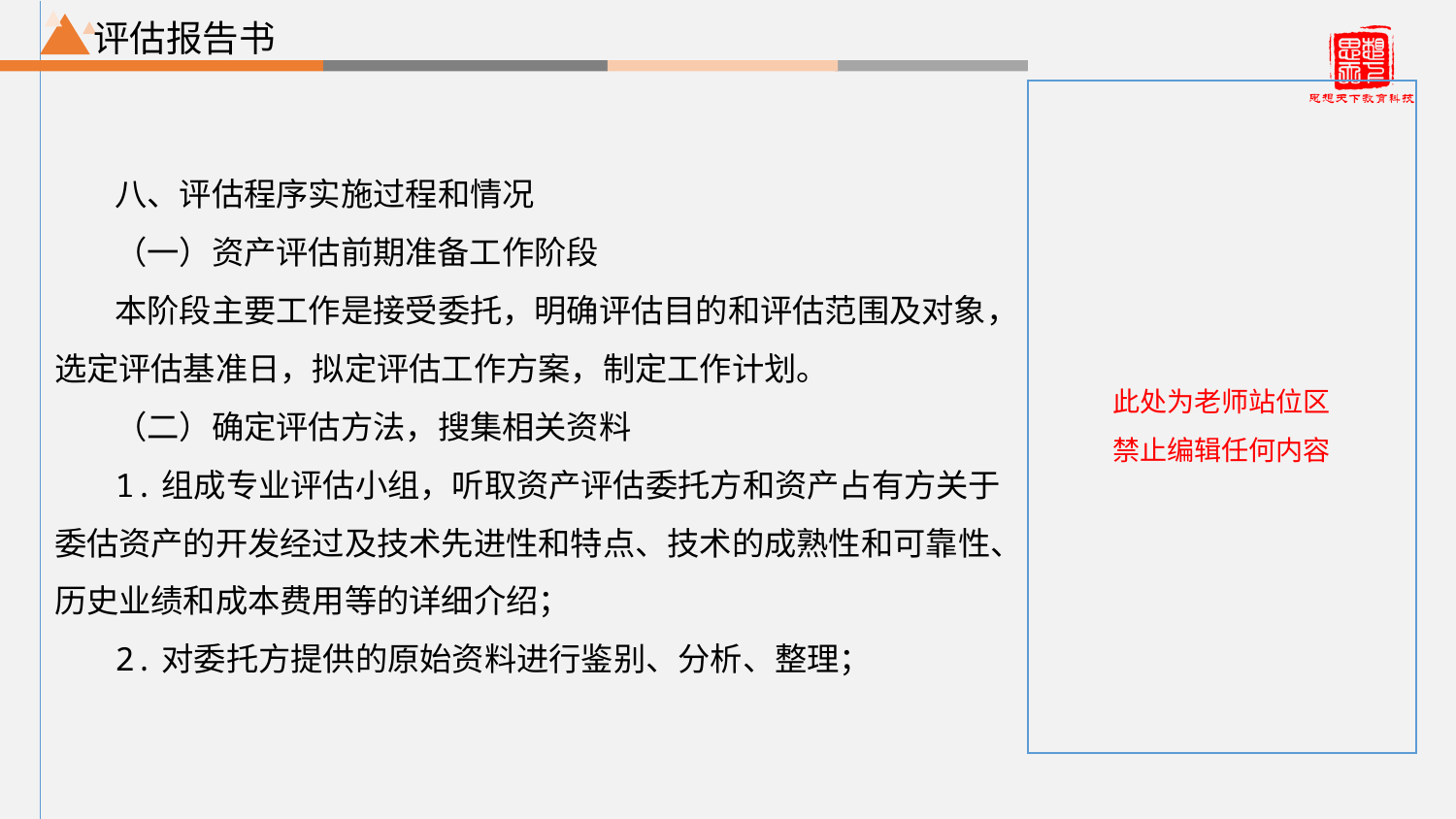

评估报告书
八、评估程序实施过程和情况
（一）资产评估前期准备工作阶段
本阶段主要工作是接受委托，明确评估目的和评估范围及对象，选定评估基准日，拟定评估工作方案，制定工作计划。
（二）确定评估方法，搜集相关资料
1.组成专业评估小组，听取资产评估委托方和资产占有方关于委估资产的开发经过及技术先进性和特点、技术的成熟性和可靠性、历史业绩和成本费用等的详细介绍；
2.对委托方提供的原始资料进行鉴别、分析、整理；

141